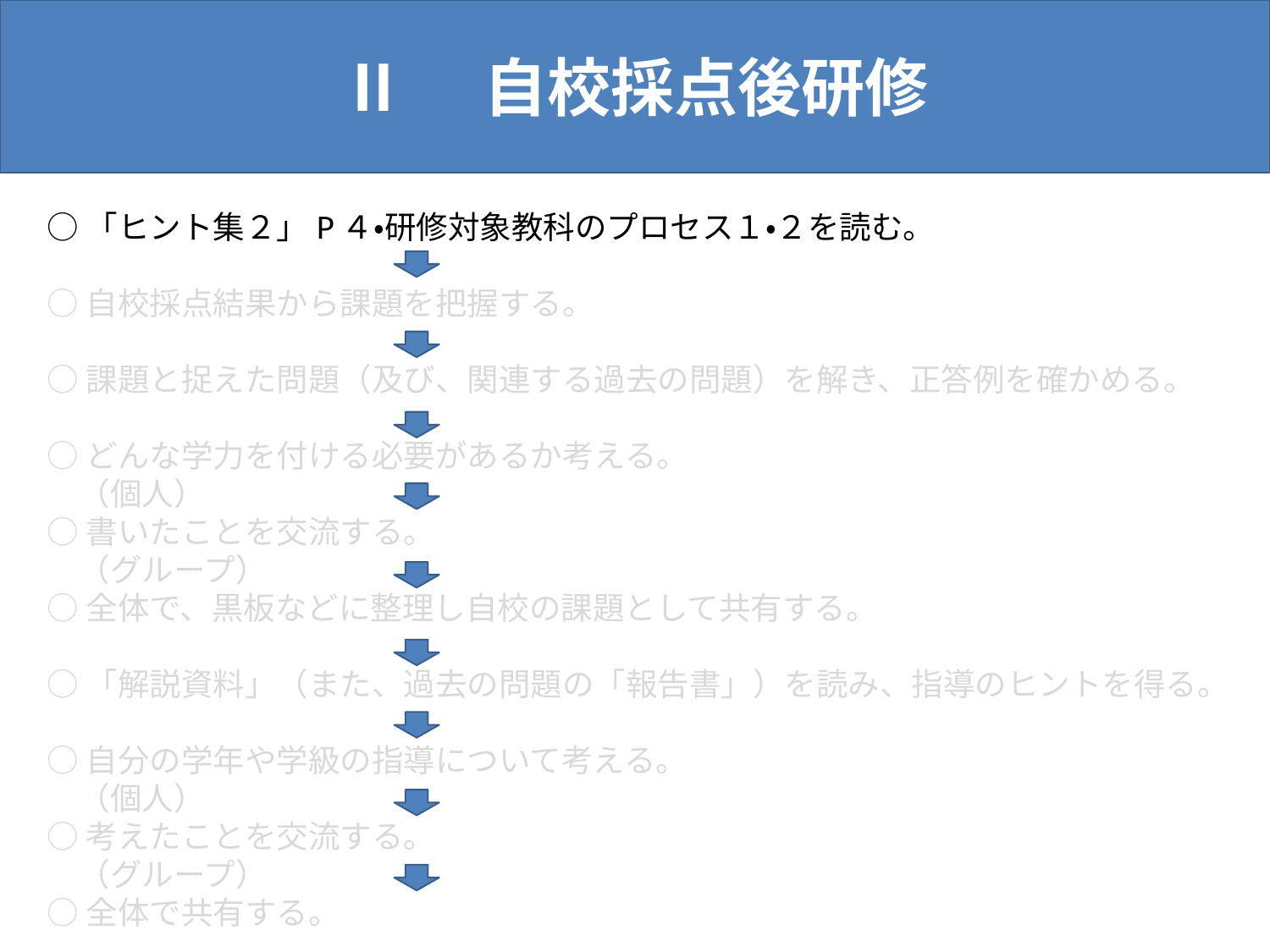

Ⅱ　自校採点後研修
○「ヒント集２」P４・研修対象教科のプロセス１・２を読む。

○自校採点結果から課題を把握する。

○課題と捉えた問題（及び、関連する過去の問題）を解き、正答例を確かめる。

○どんな学力を付ける必要があるか考える。
　（個人）
○書いたことを交流する。
　（グループ）
○全体で、黒板などに整理し自校の課題として共有する。

○「解説資料」（また、過去の問題の「報告書」）を読み、指導のヒントを得る。

○自分の学年や学級の指導について考える。
　（個人）
○考えたことを交流する。
　（グループ）
○全体で共有する。